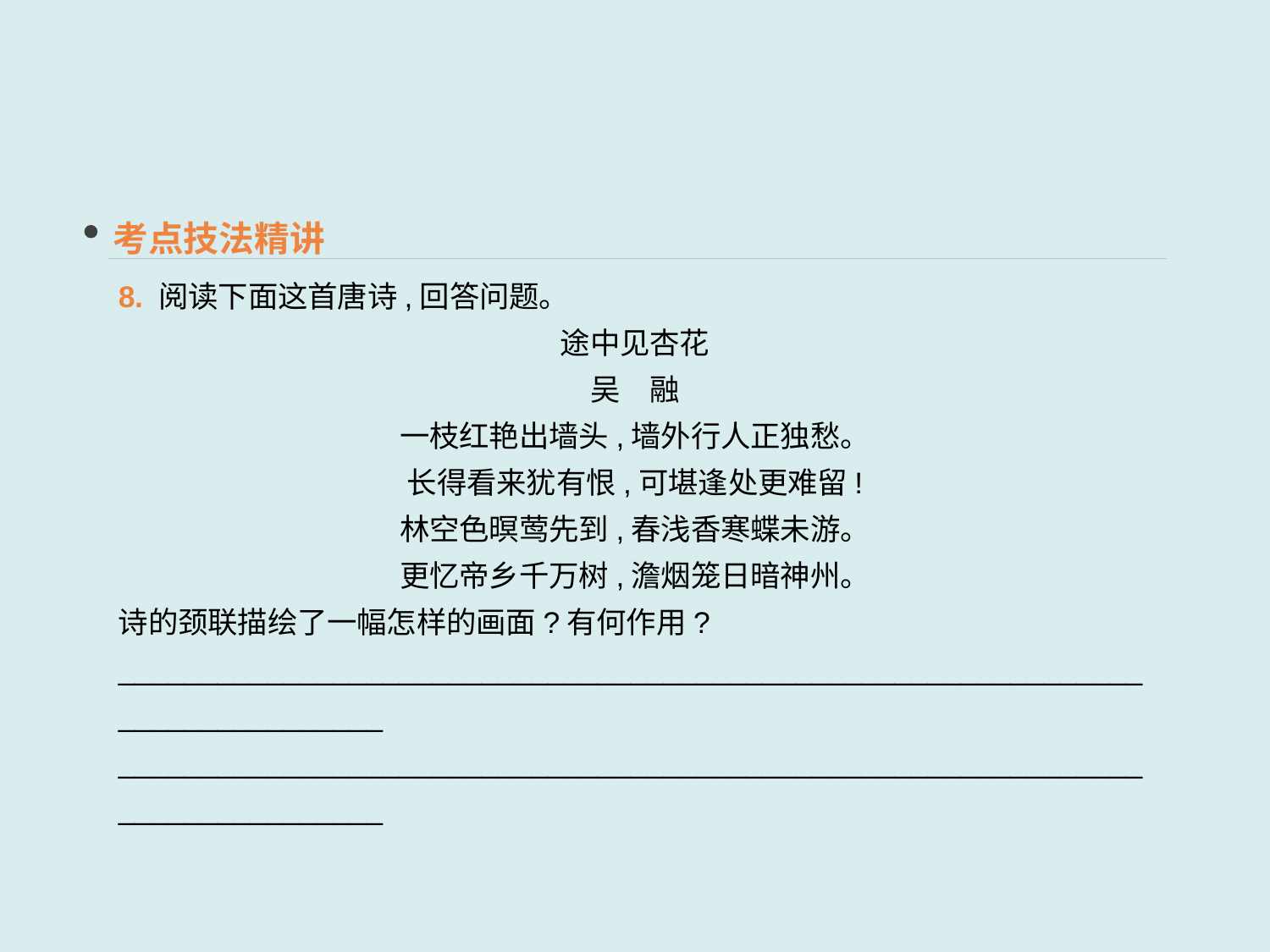

考点技法精讲

8. 阅读下面这首唐诗,回答问题。
途中见杏花
吴　融
一枝红艳出墙头,墙外行人正独愁。
长得看来犹有恨,可堪逢处更难留!
林空色暝莺先到,春浅香寒蝶未游。
更忆帝乡千万树,澹烟笼日暗神州。
诗的颈联描绘了一幅怎样的画面?有何作用?
______________________________________________________________________________
______________________________________________________________________________